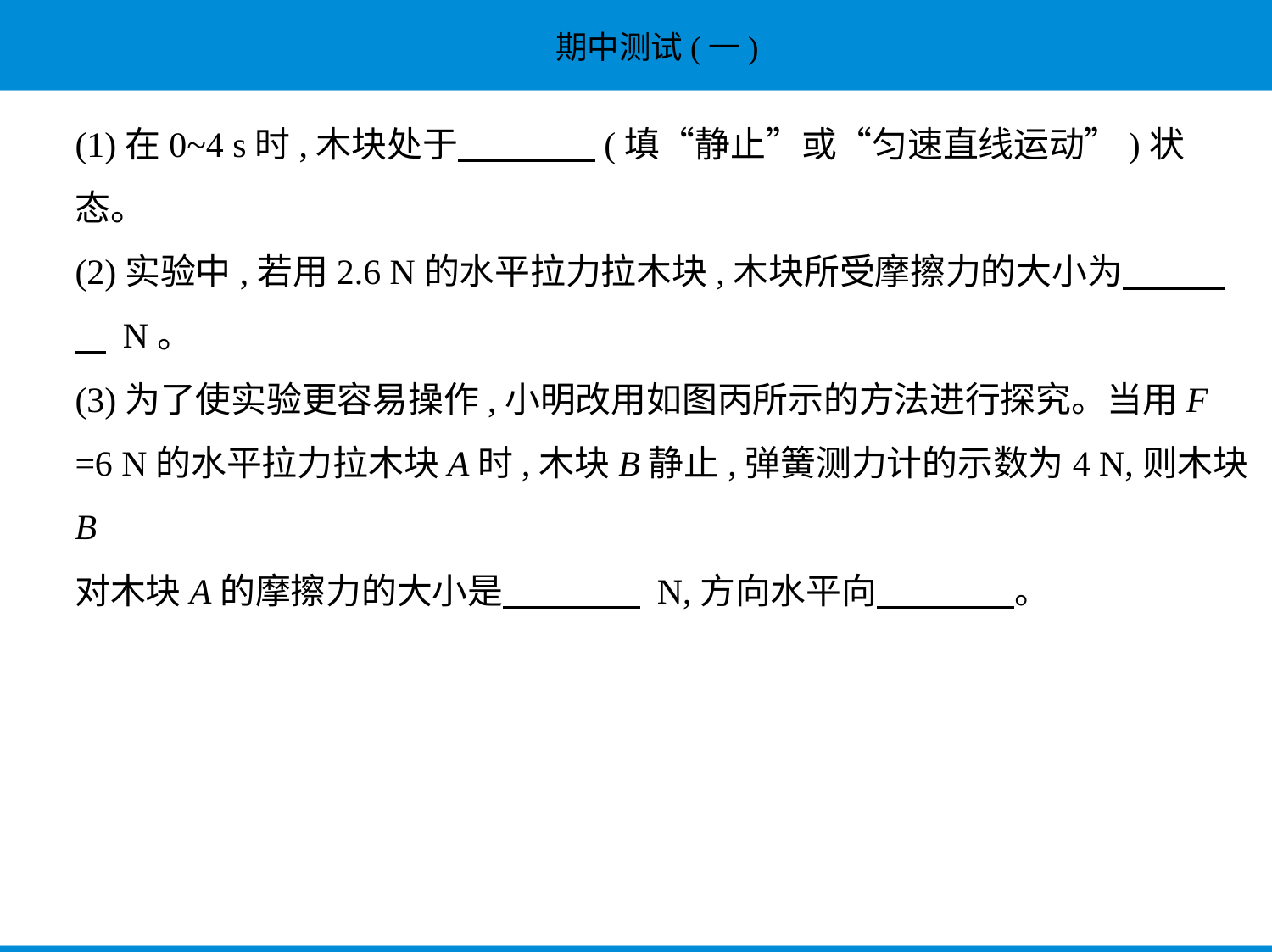

(1)在0~4 s时,木块处于　　　    (填“静止”或“匀速直线运动”)状态。
(2)实验中,若用2.6 N的水平拉力拉木块,木块所受摩擦力的大小为　　    
     N。
(3)为了使实验更容易操作,小明改用如图丙所示的方法进行探究。当用F
=6 N的水平拉力拉木块A时,木块B静止,弹簧测力计的示数为4 N,则木块B
对木块A的摩擦力的大小是　　　     N,方向水平向　　　    。